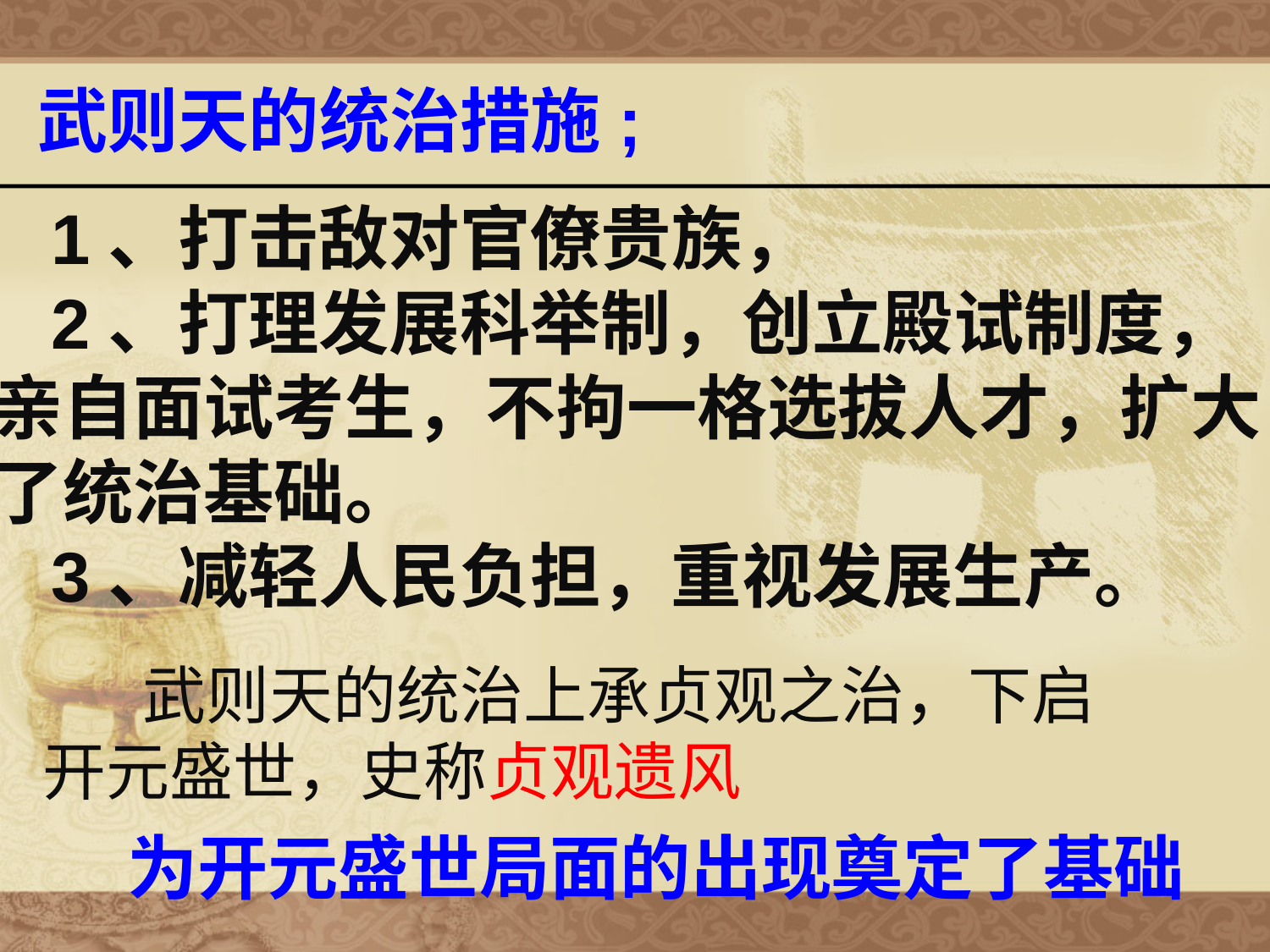

武则天的统治措施;

   1、打击敌对官僚贵族，
   2、打理发展科举制，创立殿试制度，亲自面试考生，不拘一格选拔人才，扩大了统治基础。
   3、减轻人民负担，重视发展生产。

      武则天的统治上承贞观之治，下启开元盛世，史称贞观遗风
为开元盛世局面的出现奠定了基础